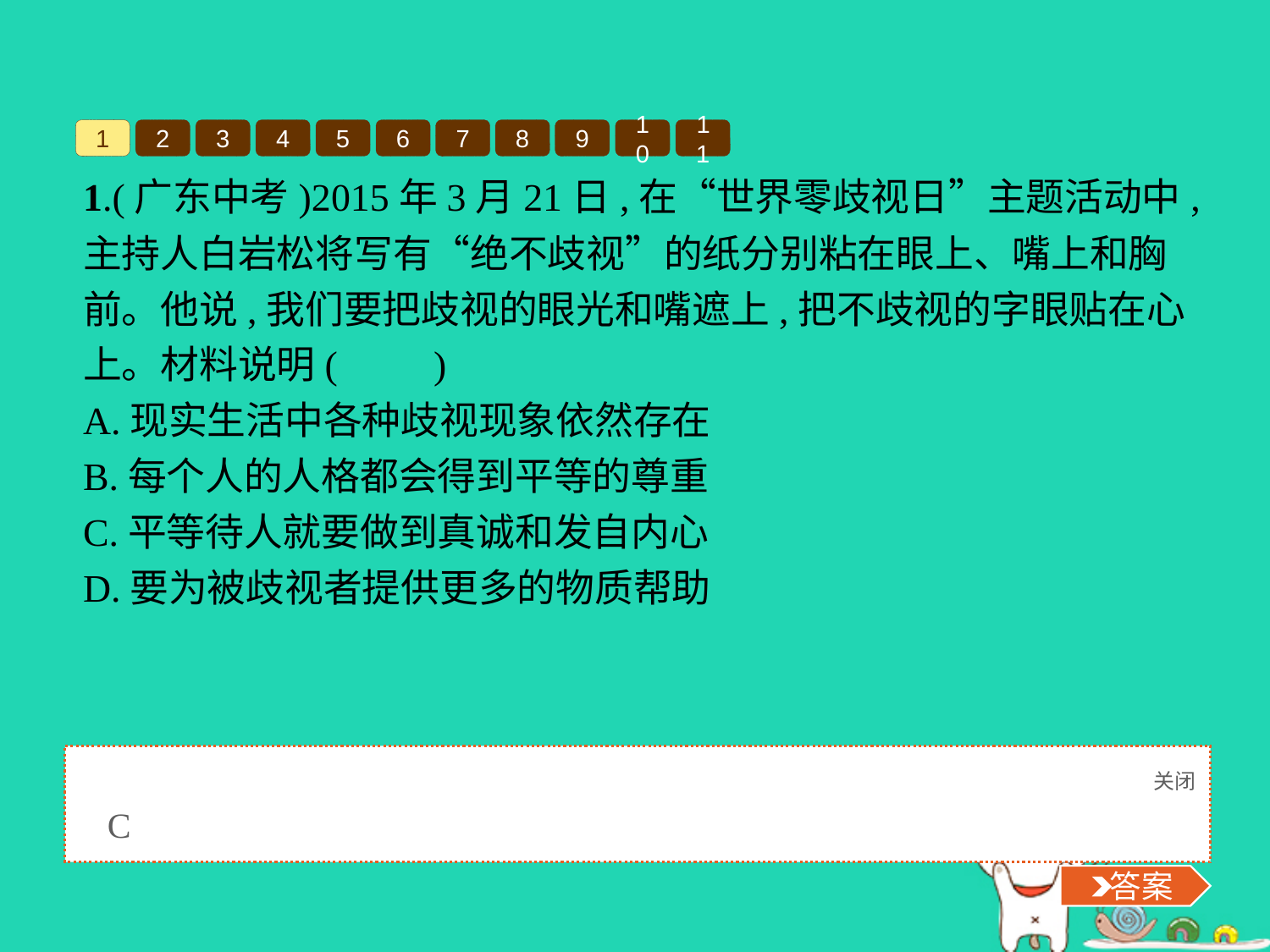

1
2
3
4
5
6
7
8
9
10
11
1.(广东中考)2015年3月21日,在“世界零歧视日”主题活动中,主持人白岩松将写有“绝不歧视”的纸分别粘在眼上、嘴上和胸前。他说,我们要把歧视的眼光和嘴遮上,把不歧视的字眼贴在心上。材料说明(　　)
A.现实生活中各种歧视现象依然存在
B.每个人的人格都会得到平等的尊重
C.平等待人就要做到真诚和发自内心
D.要为被歧视者提供更多的物质帮助

关闭
  答案

C
  答案